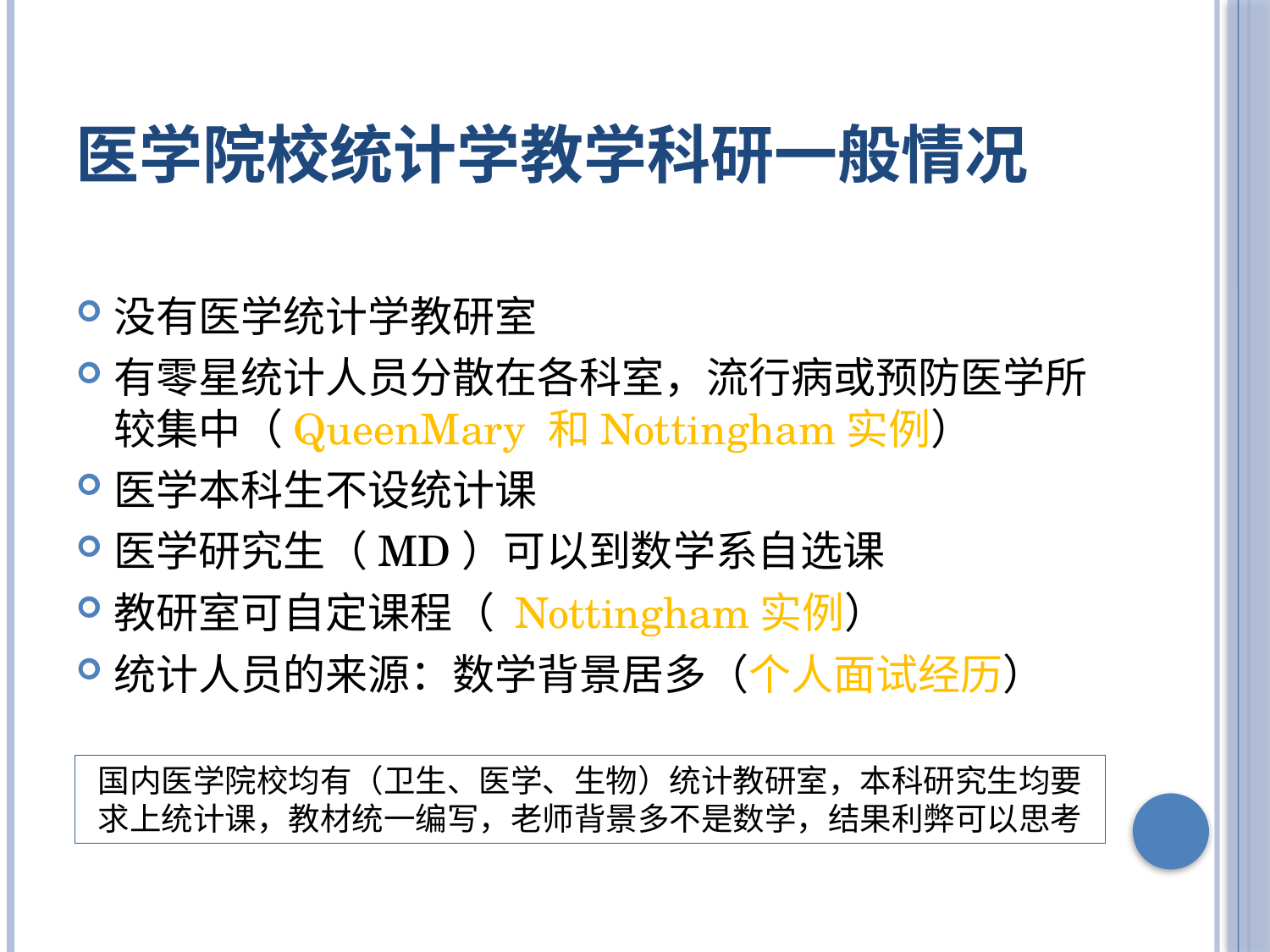

# 医学院校统计学教学科研一般情况

没有医学统计学教研室
有零星统计人员分散在各科室，流行病或预防医学所较集中（QueenMary 和Nottingham实例）
医学本科生不设统计课
医学研究生（MD）可以到数学系自选课
教研室可自定课程（ Nottingham实例）
统计人员的来源：数学背景居多（个人面试经历）

国内医学院校均有（卫生、医学、生物）统计教研室，本科研究生均要求上统计课，教材统一编写，老师背景多不是数学，结果利弊可以思考